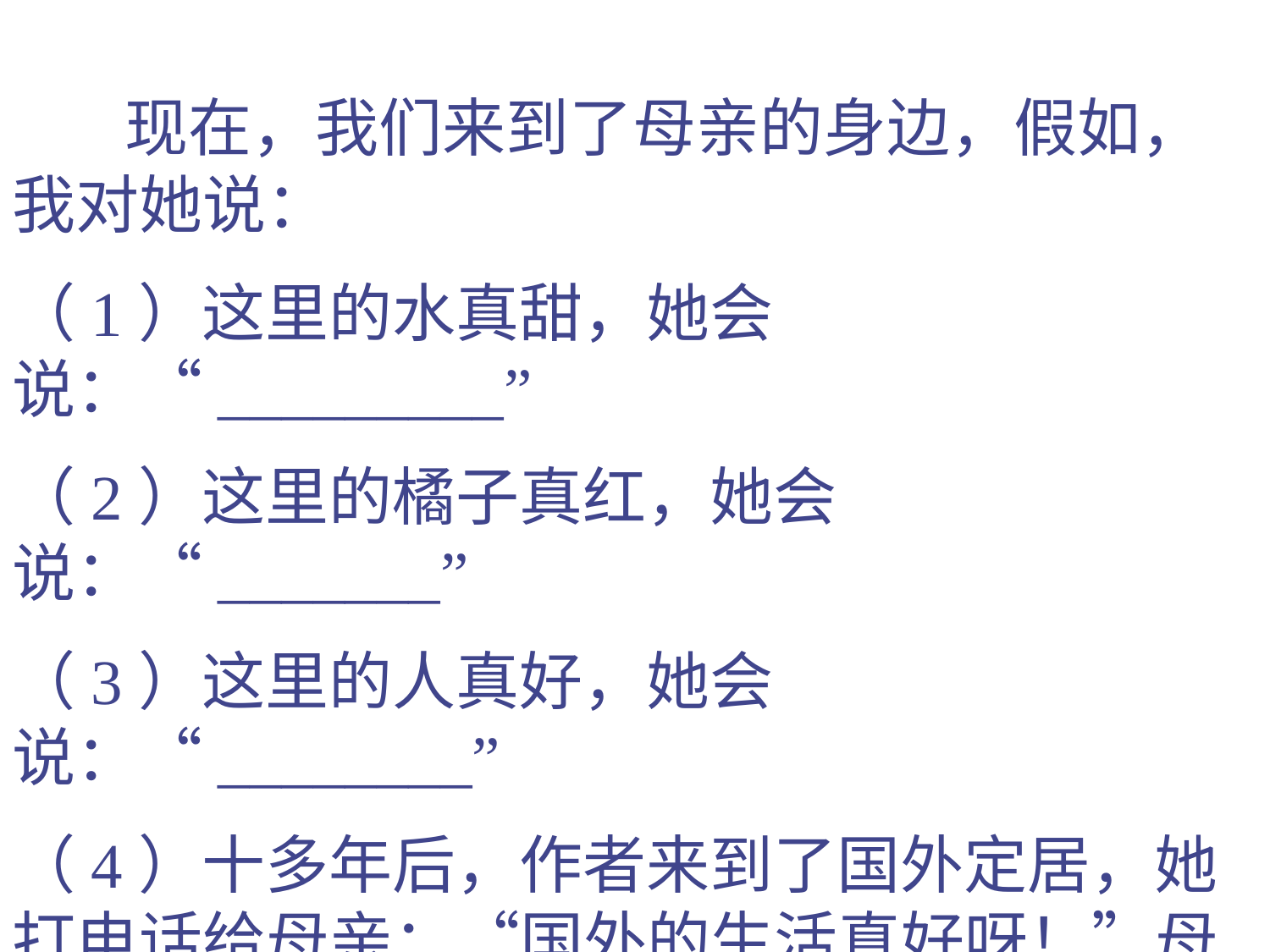

现在，我们来到了母亲的身边，假如，我对她说：
（1）这里的水真甜，她会说：“_________”
（2）这里的橘子真红，她会说：“_______”
（3）这里的人真好，她会说：“________”
（4）十多年后，作者来到了国外定居，她打电话给母亲：“国外的生活真好呀！”母亲一定会说“_________________________”